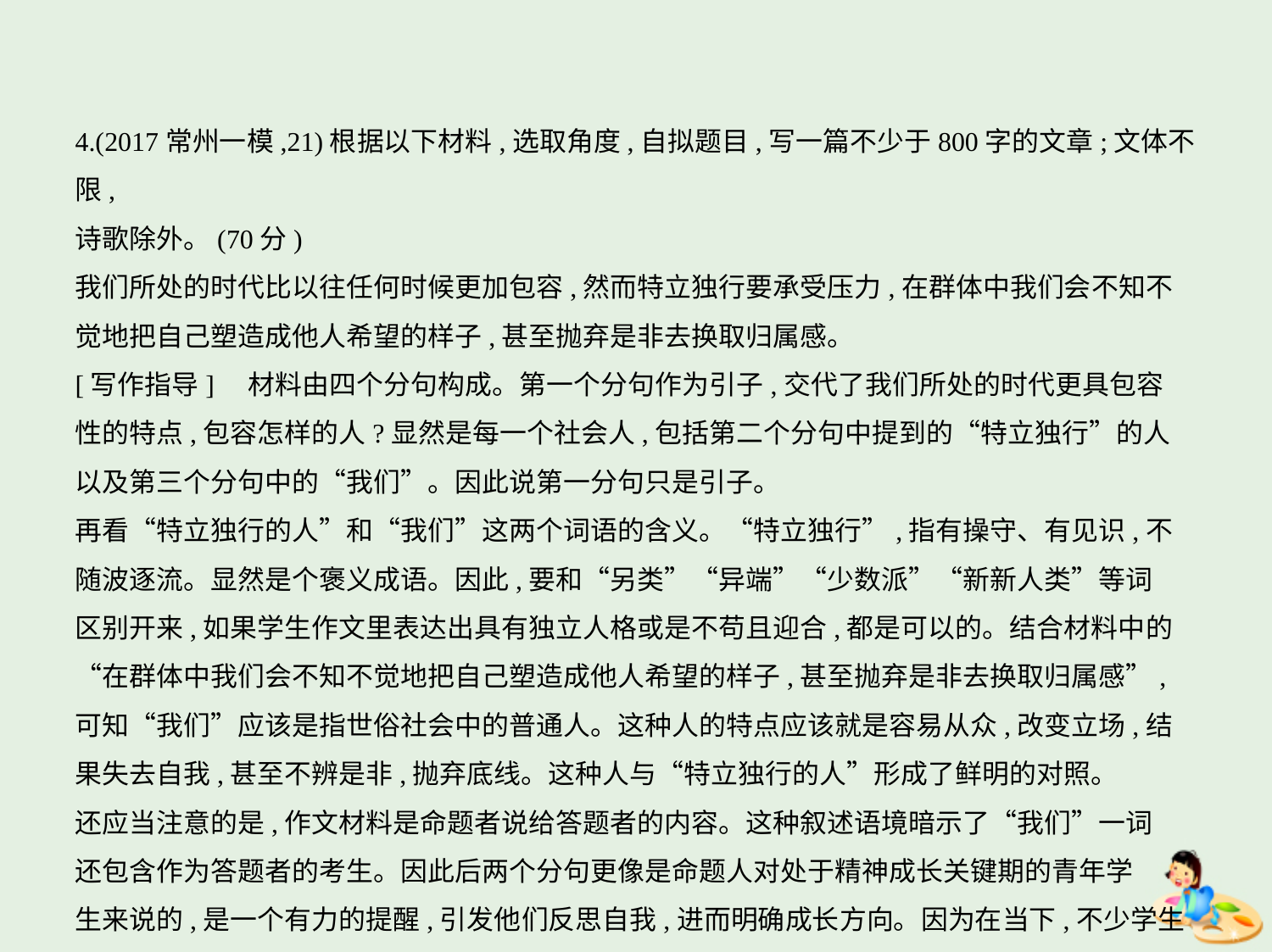

4.(2017常州一模,21)根据以下材料,选取角度,自拟题目,写一篇不少于800字的文章;文体不限,
诗歌除外。(70分)
我们所处的时代比以往任何时候更加包容,然而特立独行要承受压力,在群体中我们会不知不
觉地把自己塑造成他人希望的样子,甚至抛弃是非去换取归属感。
[写作指导]    材料由四个分句构成。第一个分句作为引子,交代了我们所处的时代更具包容
性的特点,包容怎样的人?显然是每一个社会人,包括第二个分句中提到的“特立独行”的人
以及第三个分句中的“我们”。因此说第一分句只是引子。
再看“特立独行的人”和“我们”这两个词语的含义。“特立独行”,指有操守、有见识,不
随波逐流。显然是个褒义成语。因此,要和“另类”“异端”“少数派”“新新人类”等词
区别开来,如果学生作文里表达出具有独立人格或是不苟且迎合,都是可以的。结合材料中的
“在群体中我们会不知不觉地把自己塑造成他人希望的样子,甚至抛弃是非去换取归属感”,
可知“我们”应该是指世俗社会中的普通人。这种人的特点应该就是容易从众,改变立场,结
果失去自我,甚至不辨是非,抛弃底线。这种人与“特立独行的人”形成了鲜明的对照。
还应当注意的是,作文材料是命题者说给答题者的内容。这种叙述语境暗示了“我们”一词
还包含作为答题者的考生。因此后两个分句更像是命题人对处于精神成长关键期的青年学
生来说的,是一个有力的提醒,引发他们反思自我,进而明确成长方向。因为在当下,不少学生
无法成为心中的那个自己,或是父母之命,或受学校、班级、朋友圈等集体的影响,还有看不见